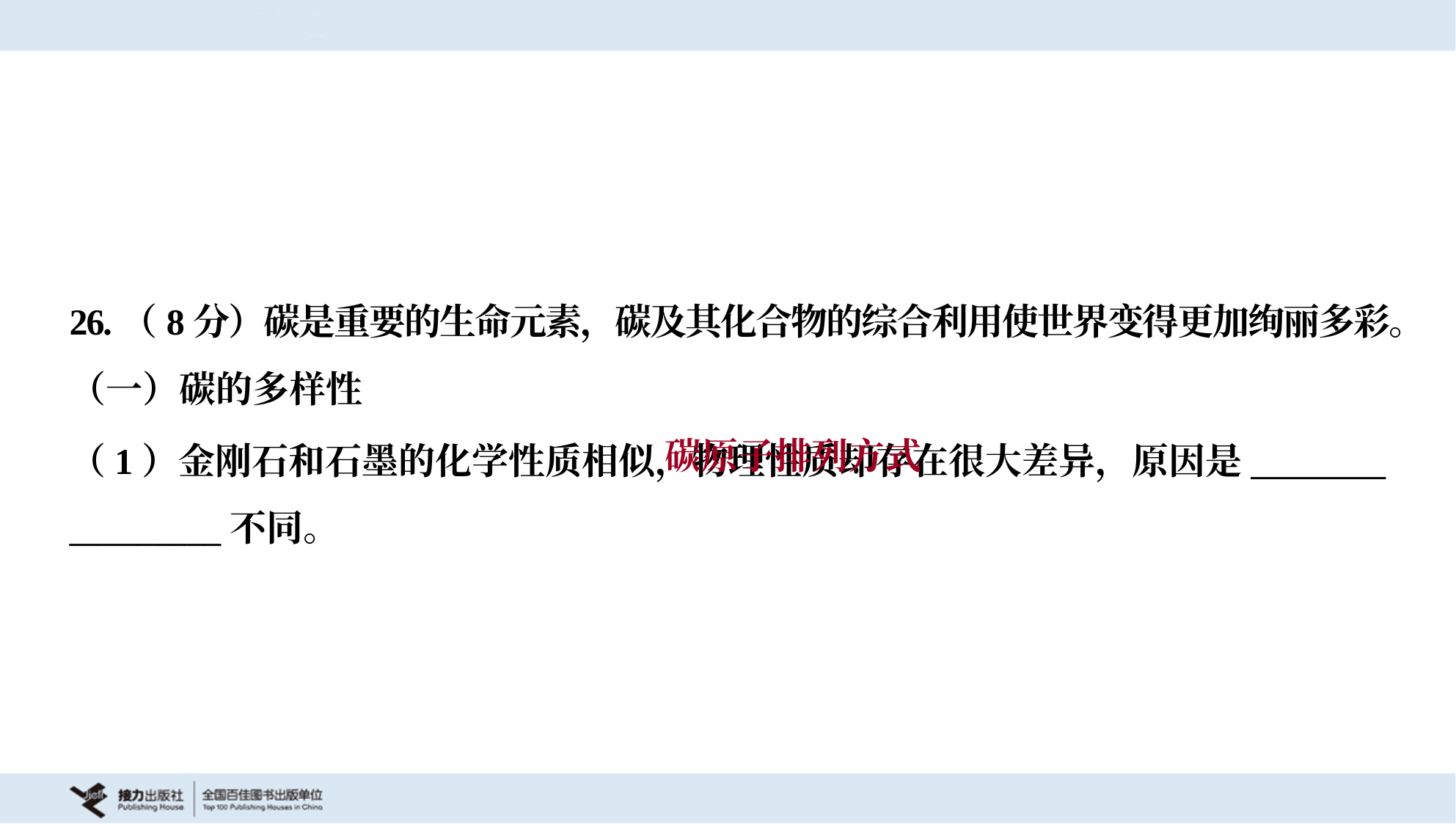

26.（8分）碳是重要的生命元素，碳及其化合物的综合利用使世界变得更加绚丽多彩。
（一）碳的多样性
                                                                碳原子排列方式
（1）金刚石和石墨的化学性质相似，物理性质却存在很大差异，原因是________
_________不同。